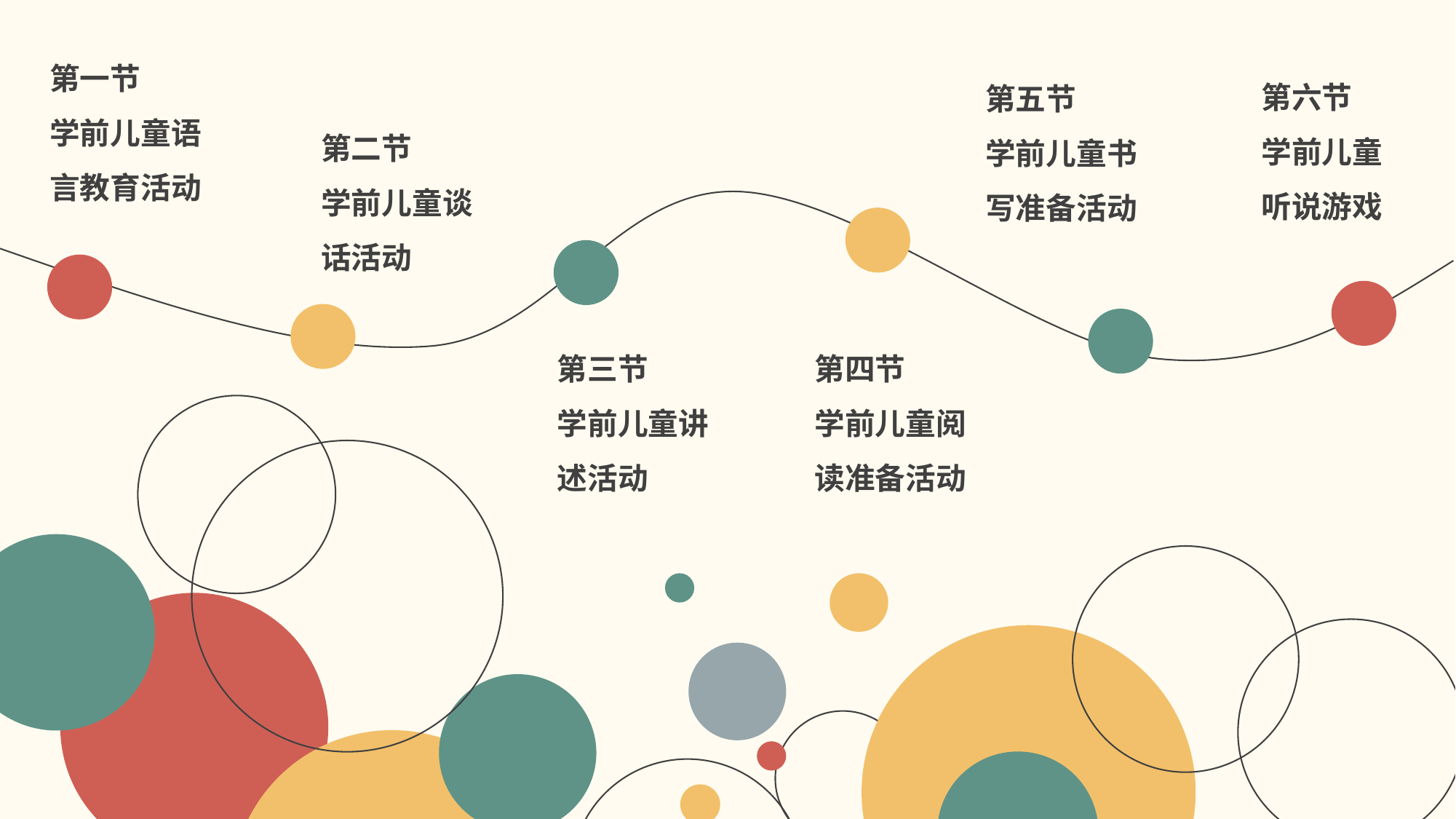

第一节
学前儿童语言教育活动
第六节
学前儿童听说游戏
第五节
学前儿童书写准备活动
第二节
学前儿童谈话活动

第三节
学前儿童讲述活动
第四节
学前儿童阅读准备活动